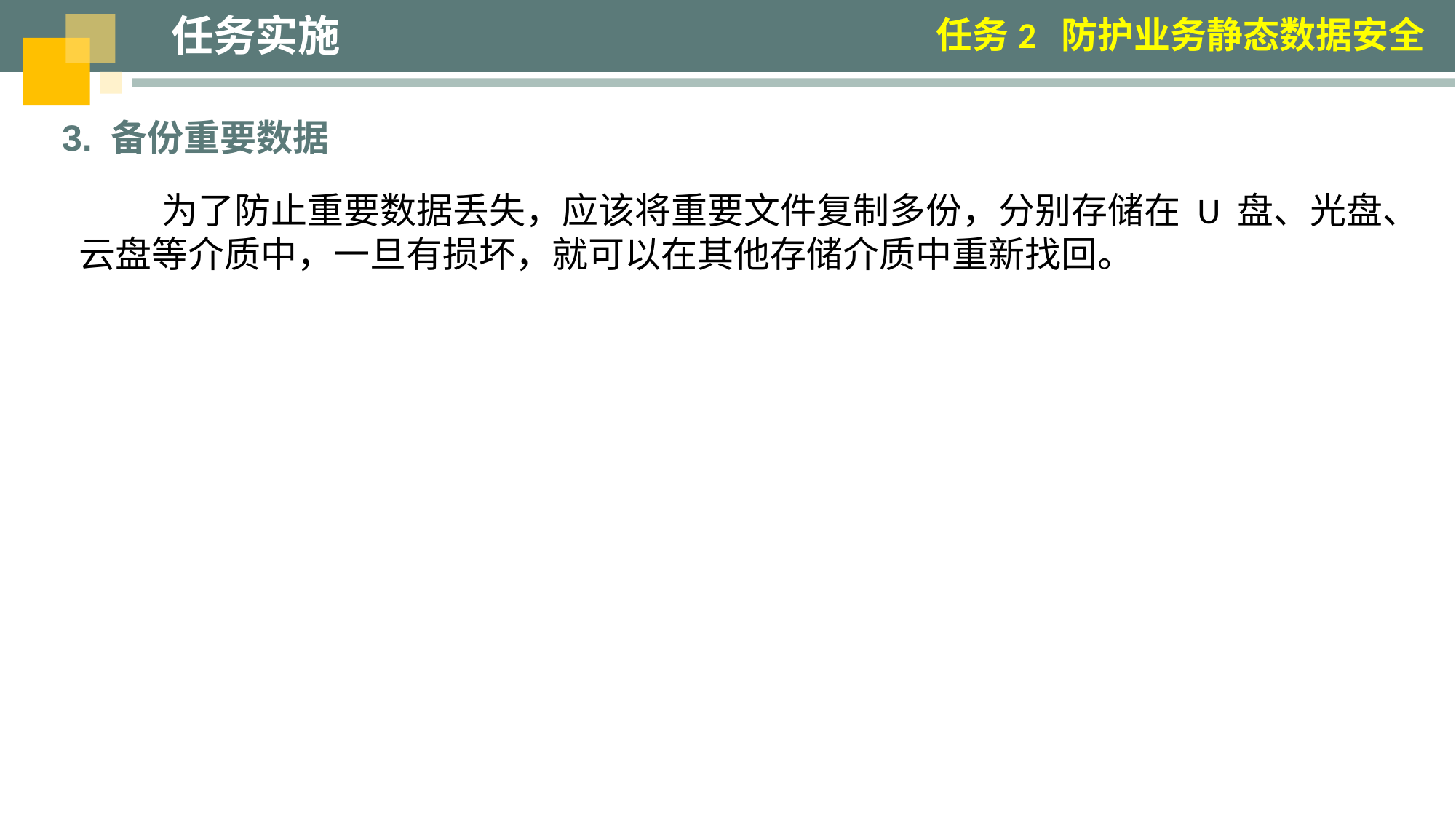

任务实施

任务2  防护业务静态数据安全
3. 备份重要数据
         为了防止重要数据丢失，应该将重要文件复制多份，分别存储在 U 盘、光盘、云盘等介质中，一旦有损坏，就可以在其他存储介质中重新找回。